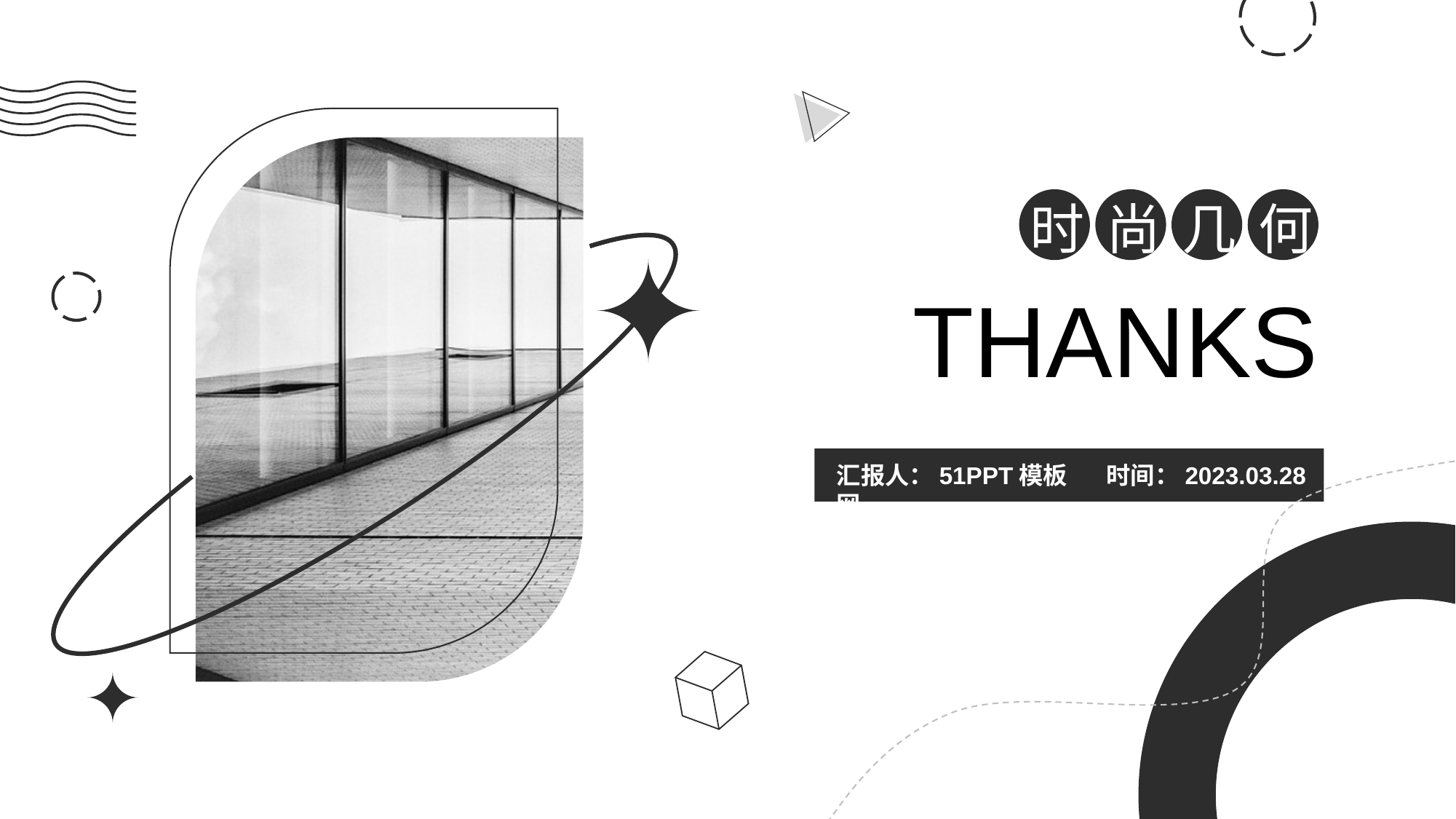

时

尚

几

何

THANKS

汇报人：51PPT模板网
时间：2023.03.28